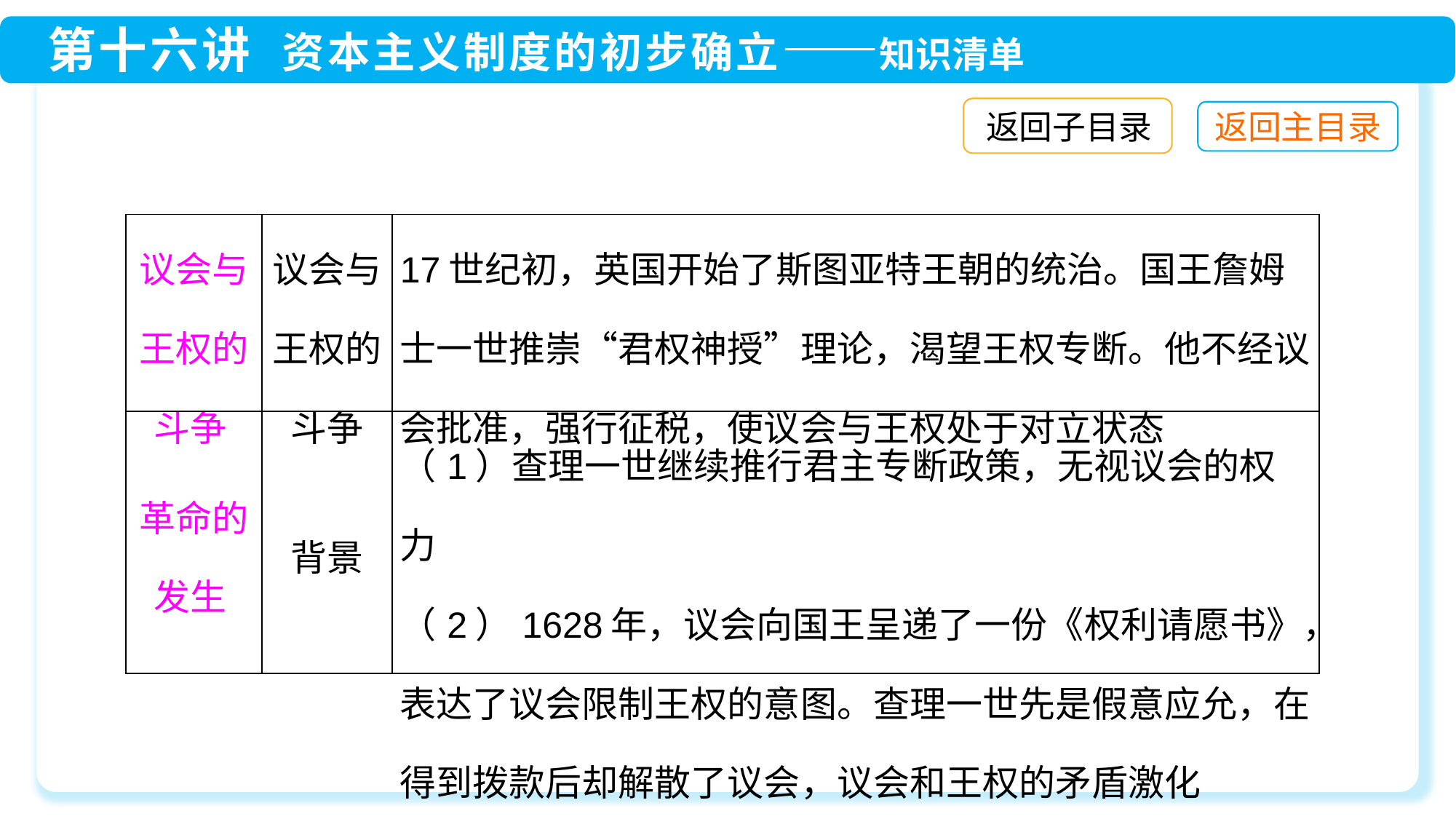

返回子目录
| 议会与王权的斗争 | 议会与王权的斗争 | 17世纪初，英国开始了斯图亚特王朝的统治。国王詹姆士一世推崇“君权神授”理论，渴望王权专断。他不经议会批准，强行征税，使议会与王权处于对立状态 |
| --- | --- | --- |
| 革命的发生 | 背景 | （1）查理一世继续推行君主专断政策，无视议会的权力 （2）1628年，议会向国王呈递了一份《权利请愿书》，表达了议会限制王权的意图。查理一世先是假意应允，在得到拨款后却解散了议会，议会和王权的矛盾激化 |